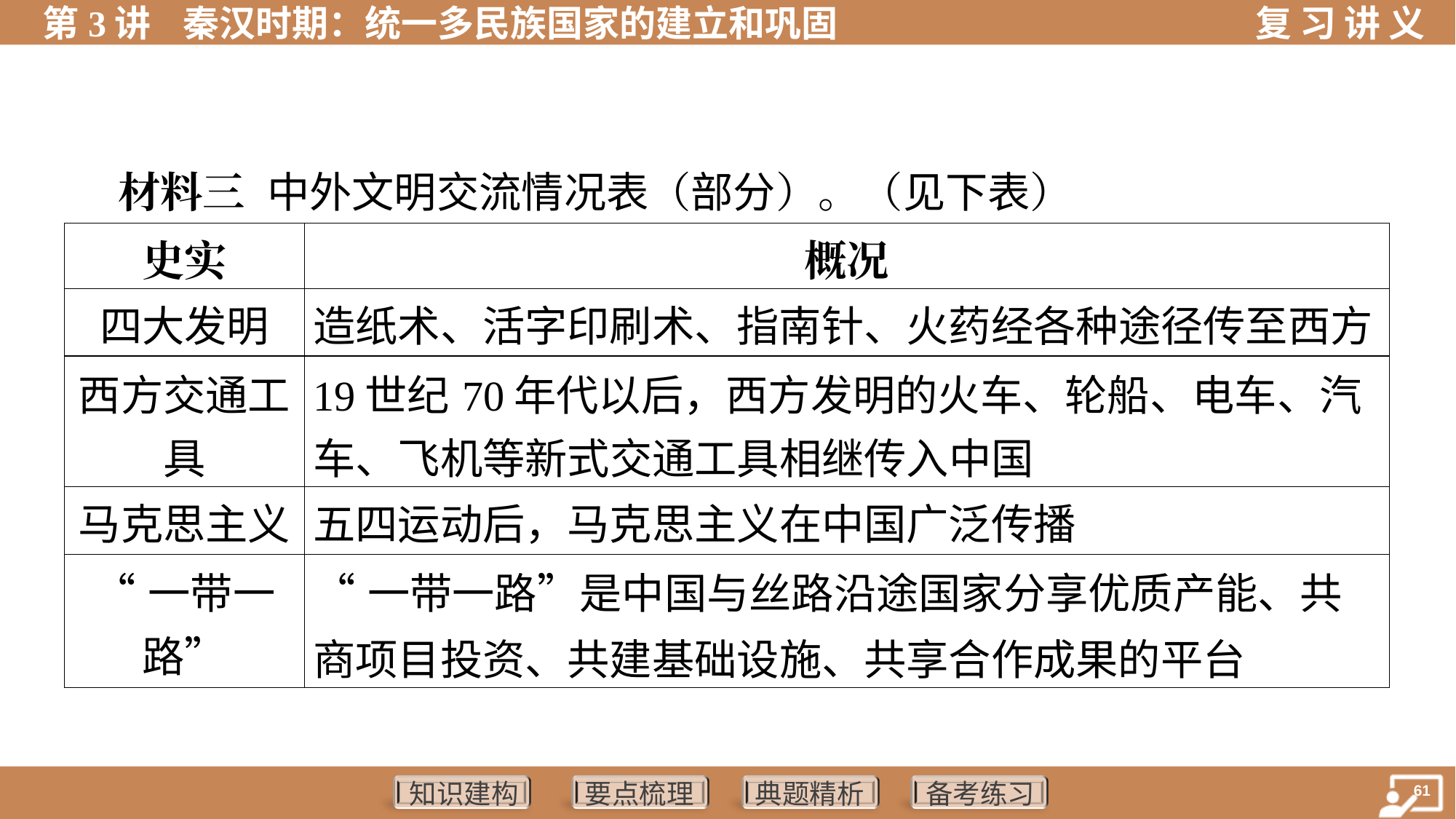

材料三  中外文明交流情况表（部分）。（见下表）
| 史实 | 概况 |
| --- | --- |
| 四大发明 | 造纸术、活字印刷术、指南针、火药经各种途径传至西方 |
| 西方交通工 具 | 19世纪70年代以后，西方发明的火车、轮船、电车、汽 车、飞机等新式交通工具相继传入中国 |
| 马克思主义 | 五四运动后，马克思主义在中国广泛传播 |
| “一带一路” | “一带一路”是中国与丝路沿途国家分享优质产能、共商项目投资、共建基础设施、共享合作成果的平台 |